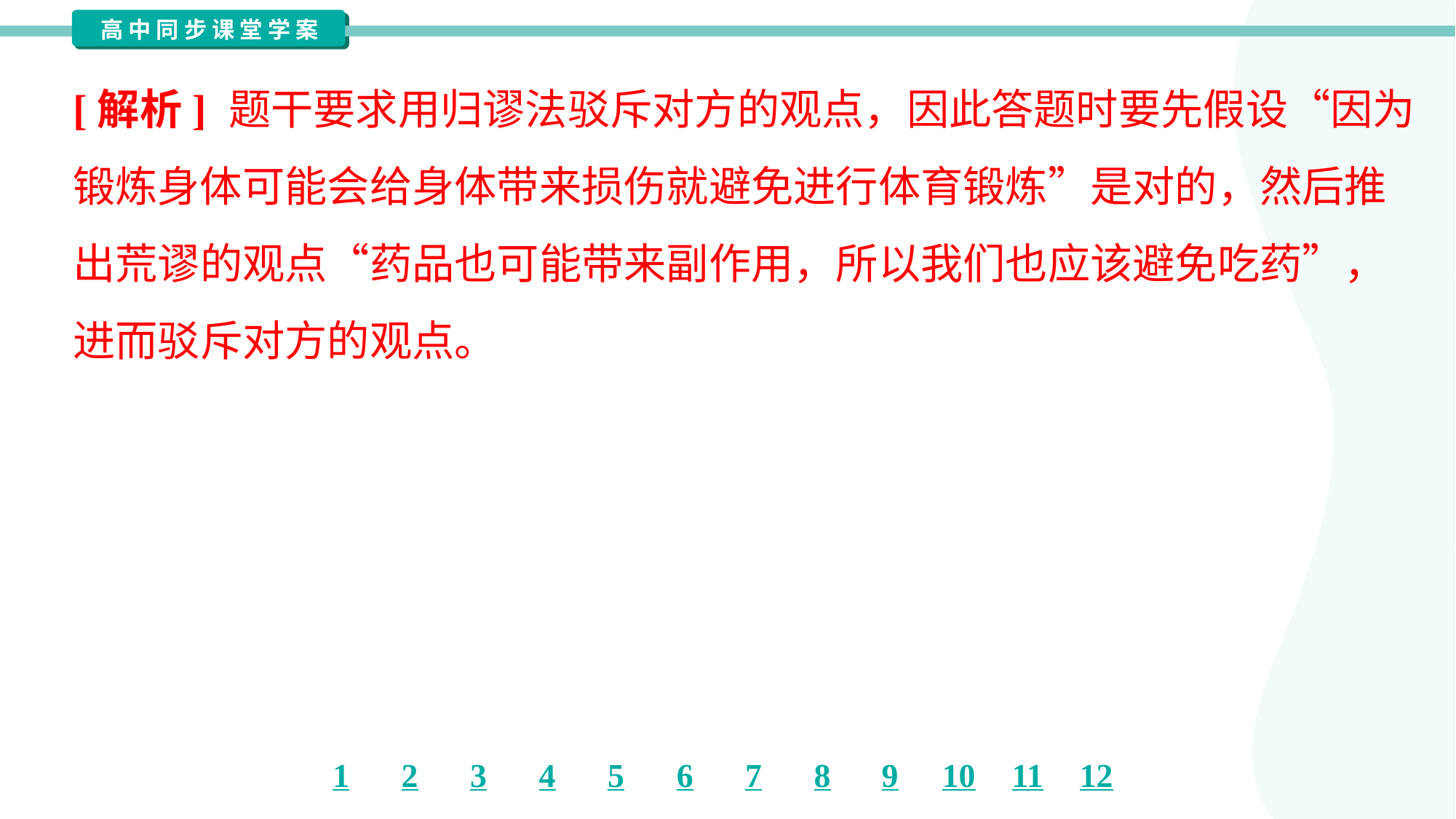

[解析] 题干要求用归谬法驳斥对方的观点，因此答题时要先假设“因为
锻炼身体可能会给身体带来损伤就避免进行体育锻炼”是对的，然后推
出荒谬的观点“药品也可能带来副作用，所以我们也应该避免吃药”，
进而驳斥对方的观点。